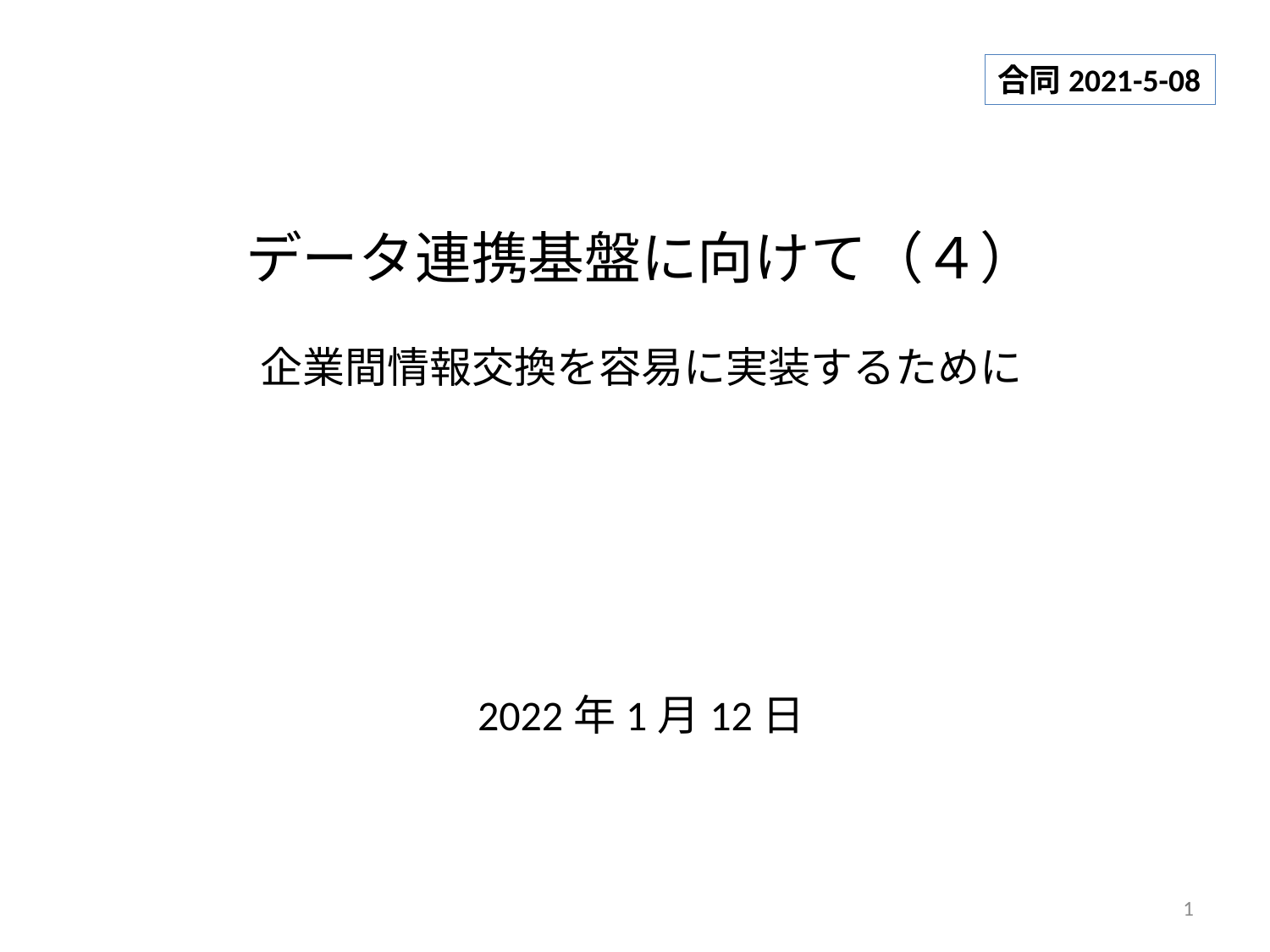

合同2021-5-08
データ連携基盤に向けて（４）

企業間情報交換を容易に実装するために
2022年1月12日
1